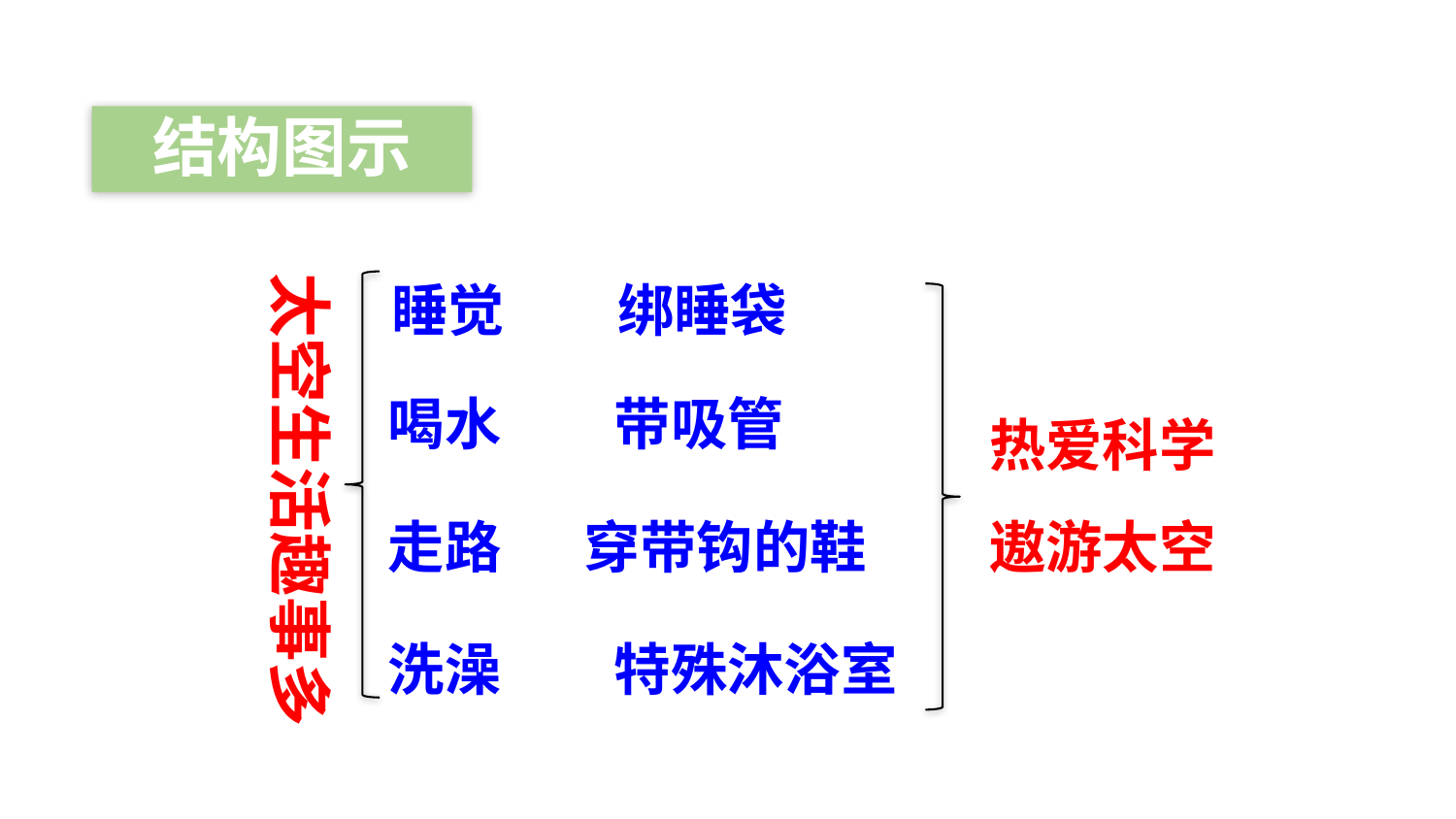

结构图示
太空生活趣事多
睡觉　　绑睡袋

热爱科学
遨游太空
喝水　　带吸管
走路　  穿带钩的鞋
洗澡　　特殊沐浴室